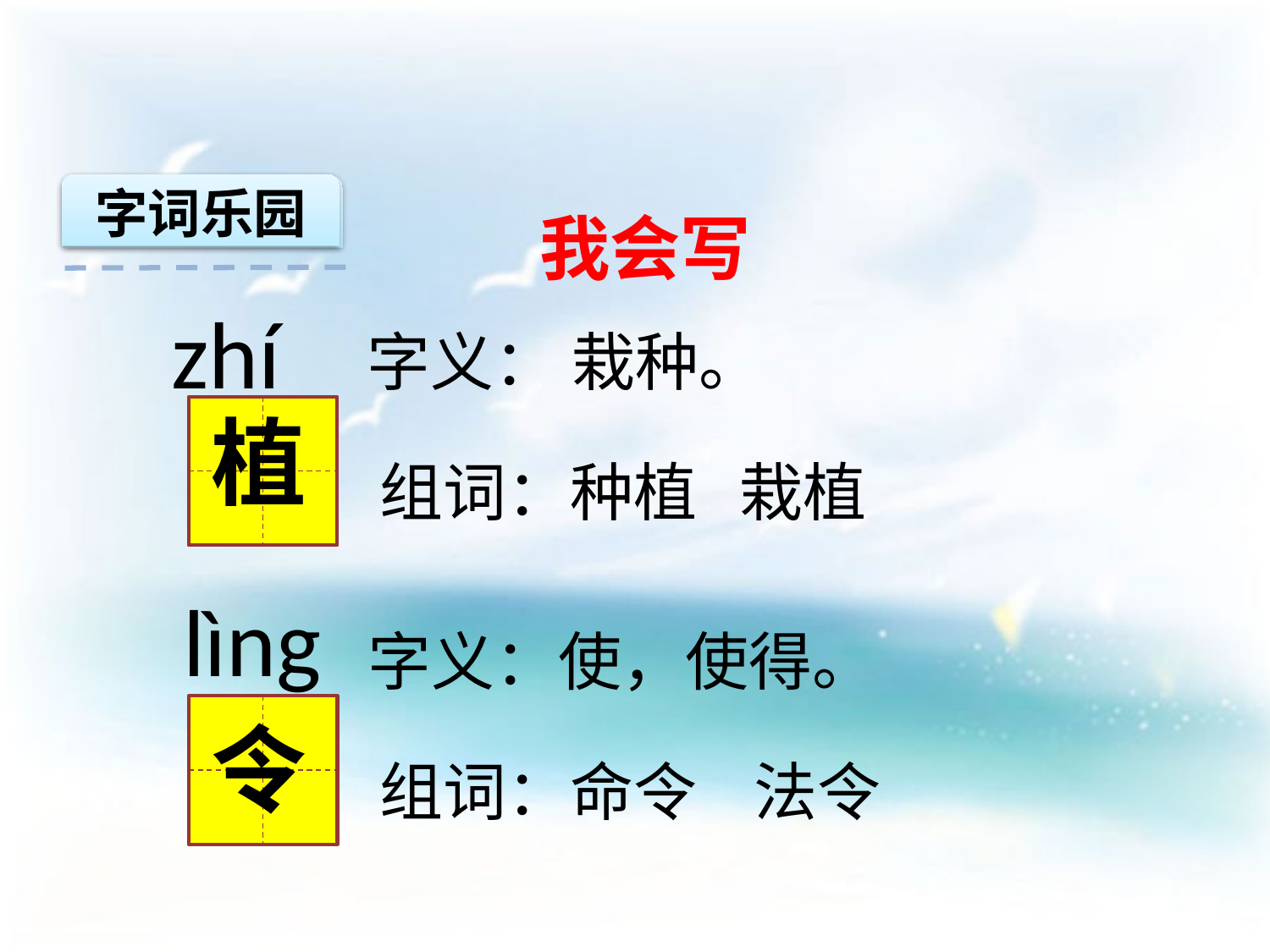

字词乐园

我会写
zhí
字义： 栽种。

植
组词：种植   栽植
 lìng
字义：使，使得。

令
组词：命令    法令